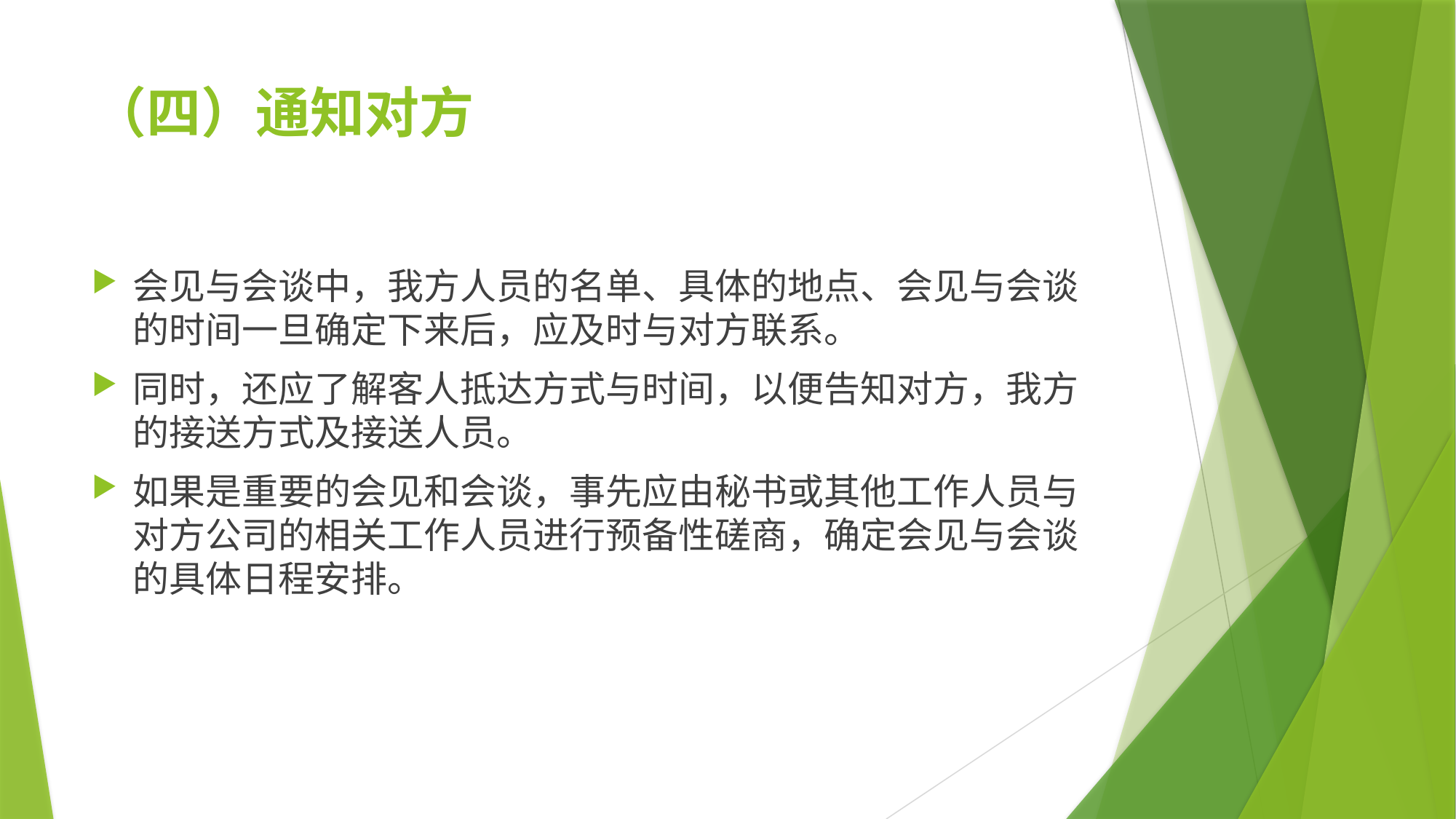

# （四）通知对方
会见与会谈中，我方人员的名单、具体的地点、会见与会谈的时间一旦确定下来后，应及时与对方联系。
同时，还应了解客人抵达方式与时间，以便告知对方，我方的接送方式及接送人员。
如果是重要的会见和会谈，事先应由秘书或其他工作人员与对方公司的相关工作人员进行预备性磋商，确定会见与会谈的具体日程安排。